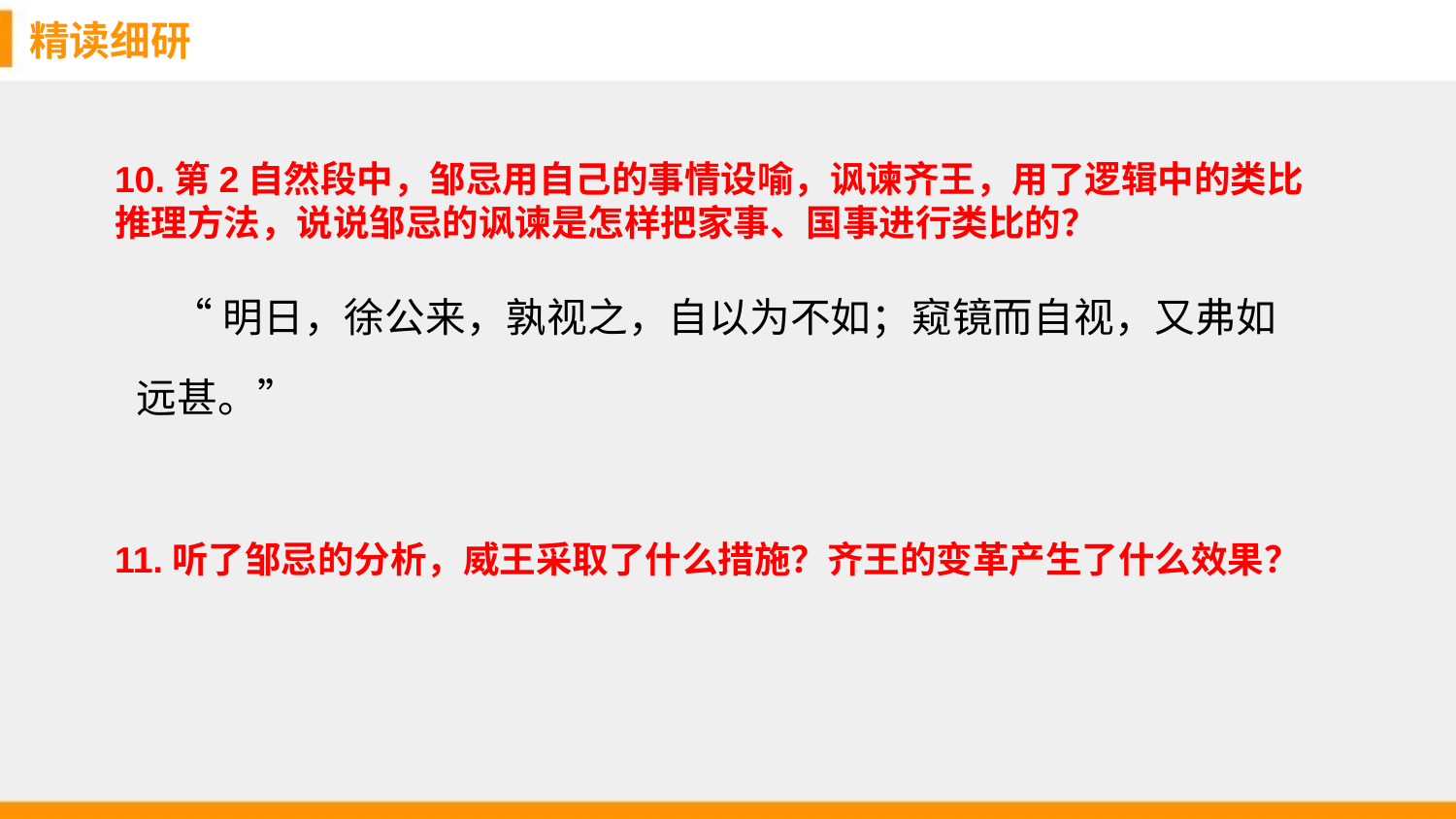

精读细研
10.第2自然段中，邹忌用自己的事情设喻，讽谏齐王，用了逻辑中的类比推理方法，说说邹忌的讽谏是怎样把家事、国事进行类比的？
    “明日，徐公来，孰视之，自以为不如；窥镜而自视，又弗如远甚。”
11.听了邹忌的分析，威王采取了什么措施？齐王的变革产生了什么效果？